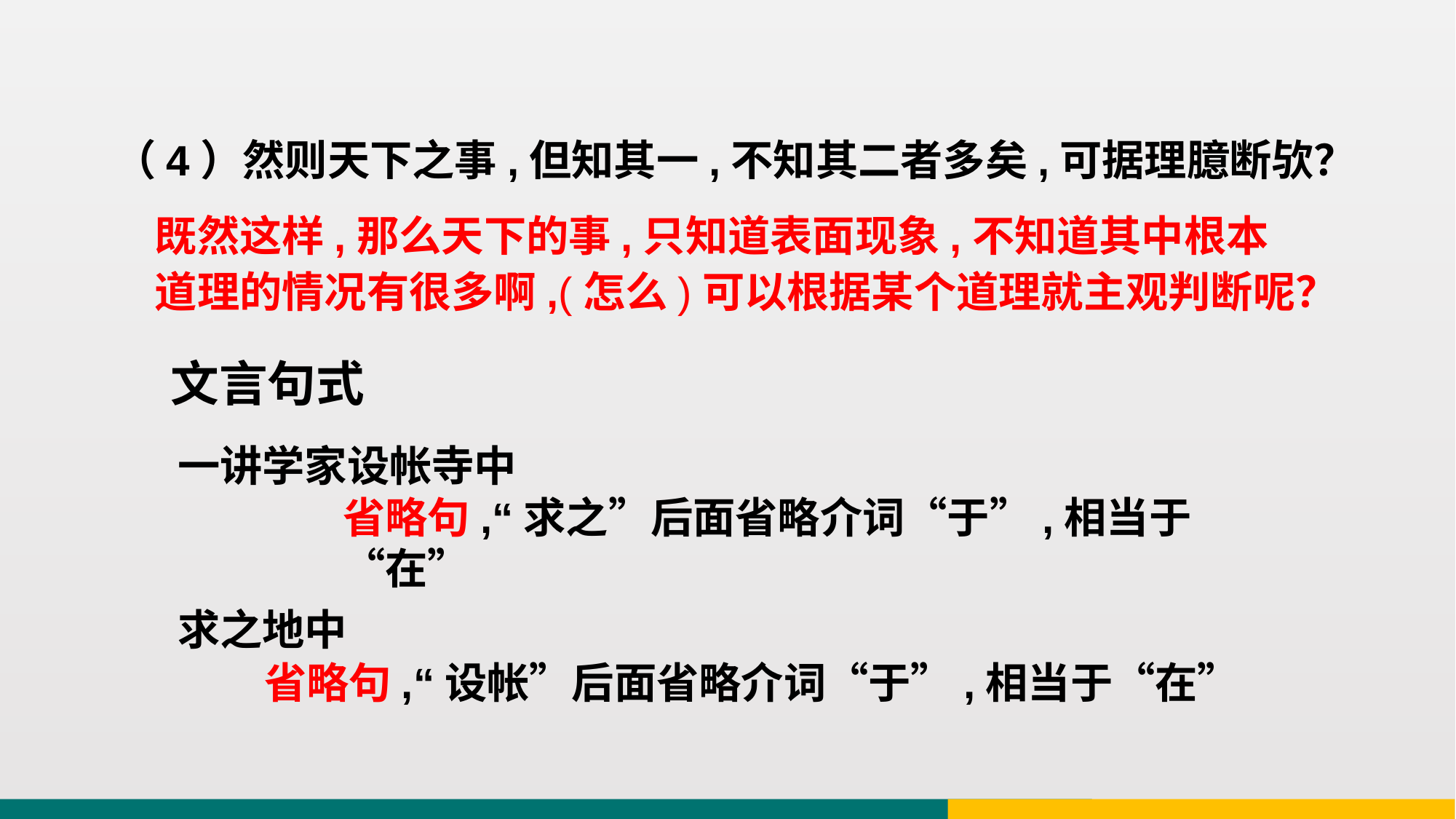

（4）然则天下之事,但知其一,不知其二者多矣,可据理臆断欤？
既然这样,那么天下的事,只知道表面现象,不知道其中根本道理的情况有很多啊,(怎么)可以根据某个道理就主观判断呢？
文言句式
一讲学家设帐寺中

求之地中
省略句,“求之”后面省略介词“于”,相当于“在”
省略句,“设帐”后面省略介词“于”,相当于“在”